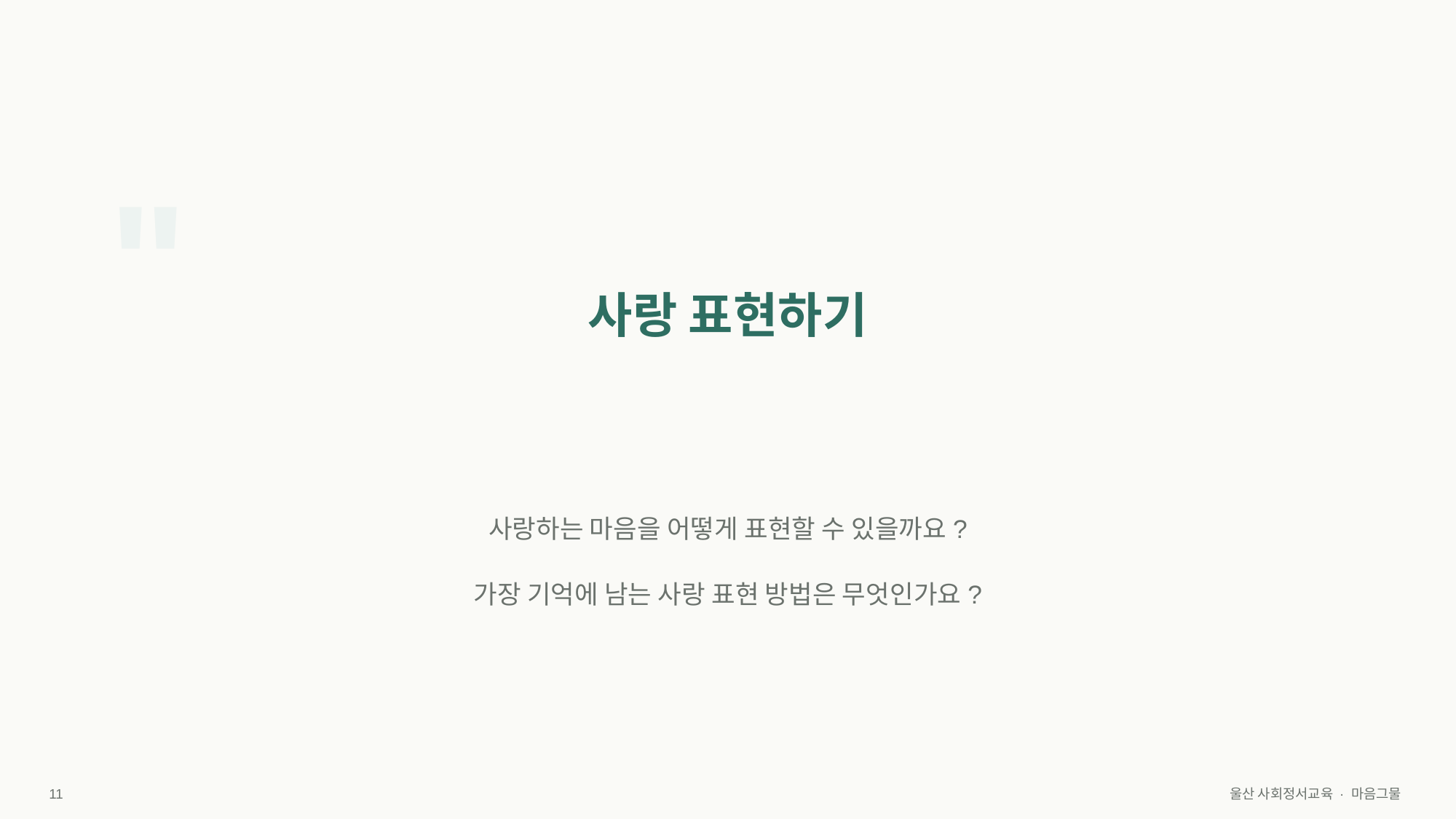

"
사랑 표현하기
사랑하는 마음을 어떻게 표현할 수 있을까요?
가장 기억에 남는 사랑 표현 방법은 무엇인가요?
11
울산 사회정서교육 · 마음그물